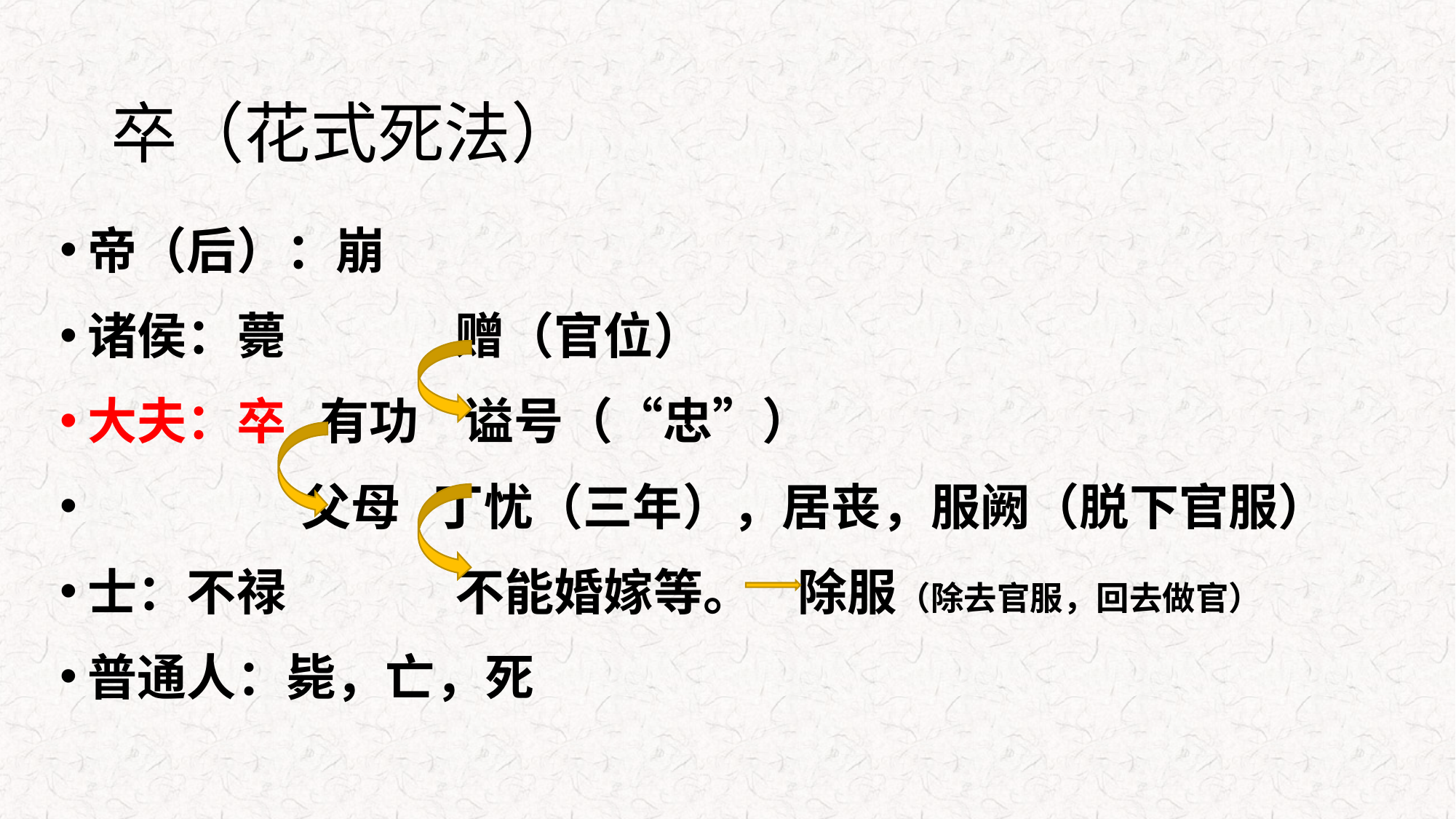

# 卒（花式死法）
帝（后）：崩
诸侯：薨               赠（官位）
大夫：卒   有功    谥号（“忠”）
                  父母   丁忧（三年），居丧，服阙（脱下官服）
士：不禄               不能婚嫁等。    除服（除去官服，回去做官）
普通人：毙，亡，死